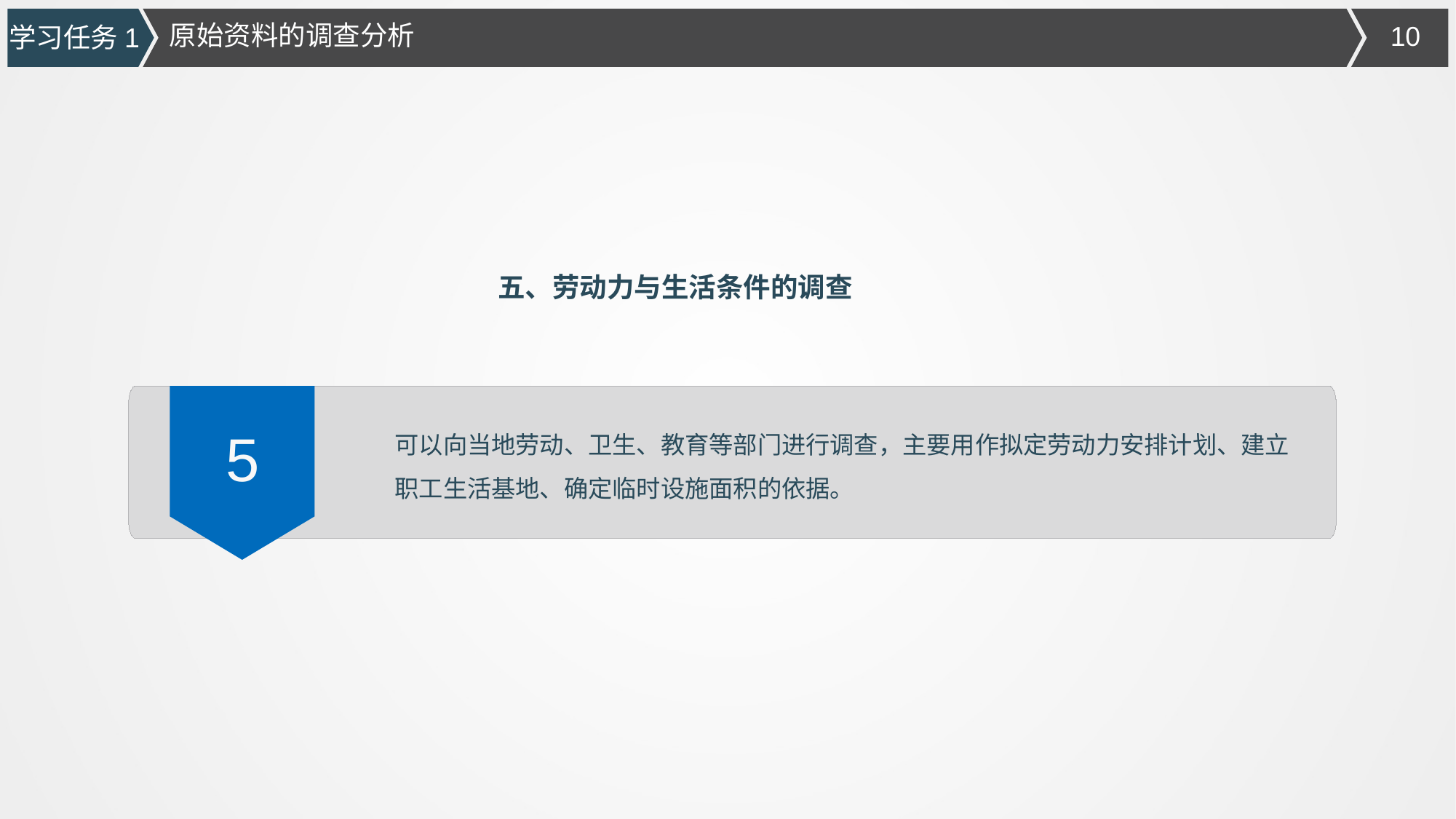

原始资料的调查分析
学习任务1
五、劳动力与生活条件的调查

可以向当地劳动、卫生、教育等部门进行调查，主要用作拟定劳动力安排计划、建立职工生活基地、确定临时设施面积的依据。
5